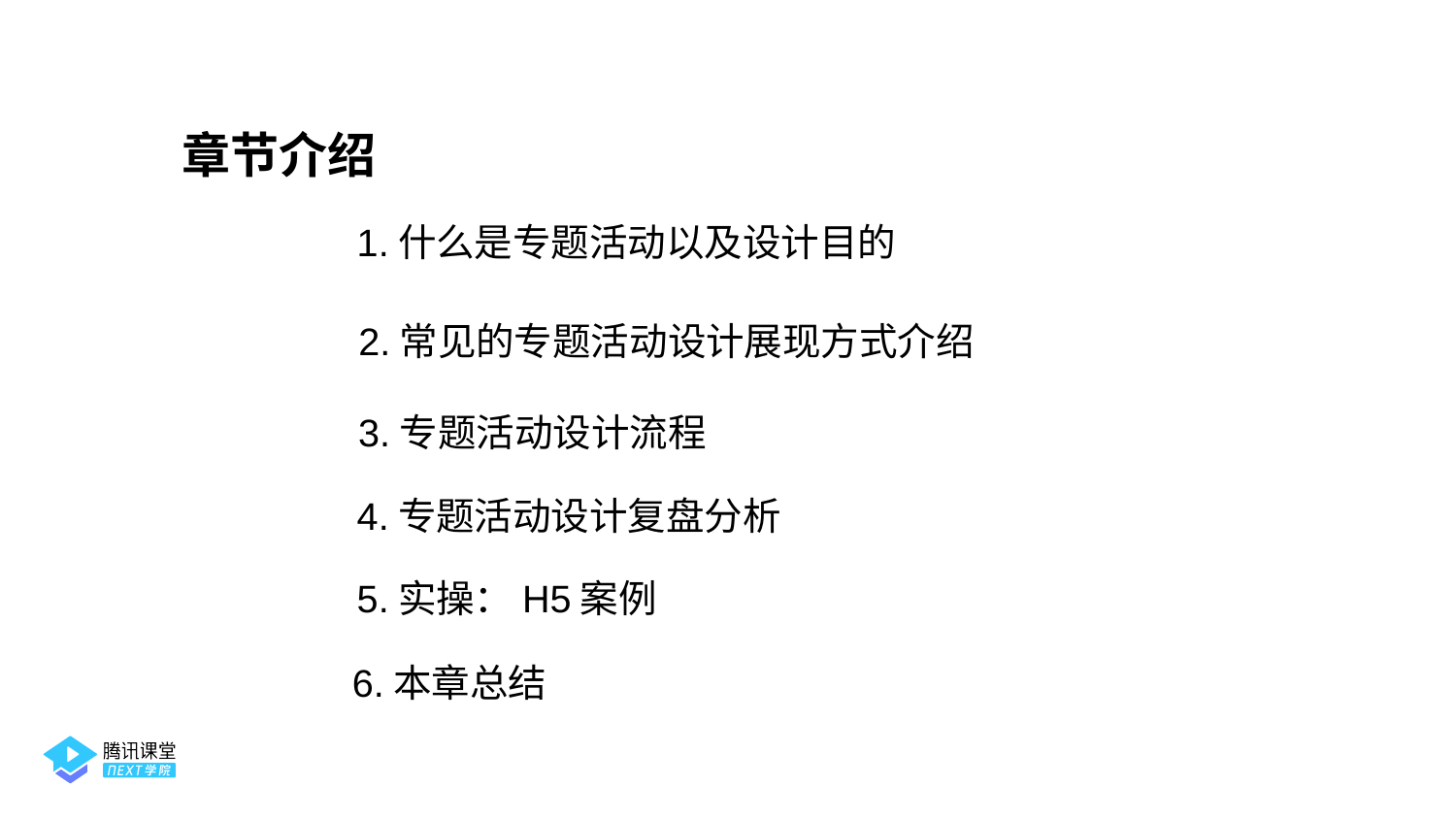

章节介绍
1.什么是专题活动以及设计目的
2.常见的专题活动设计展现方式介绍
3.专题活动设计流程
4.专题活动设计复盘分析
5.实操：H5案例
6.本章总结